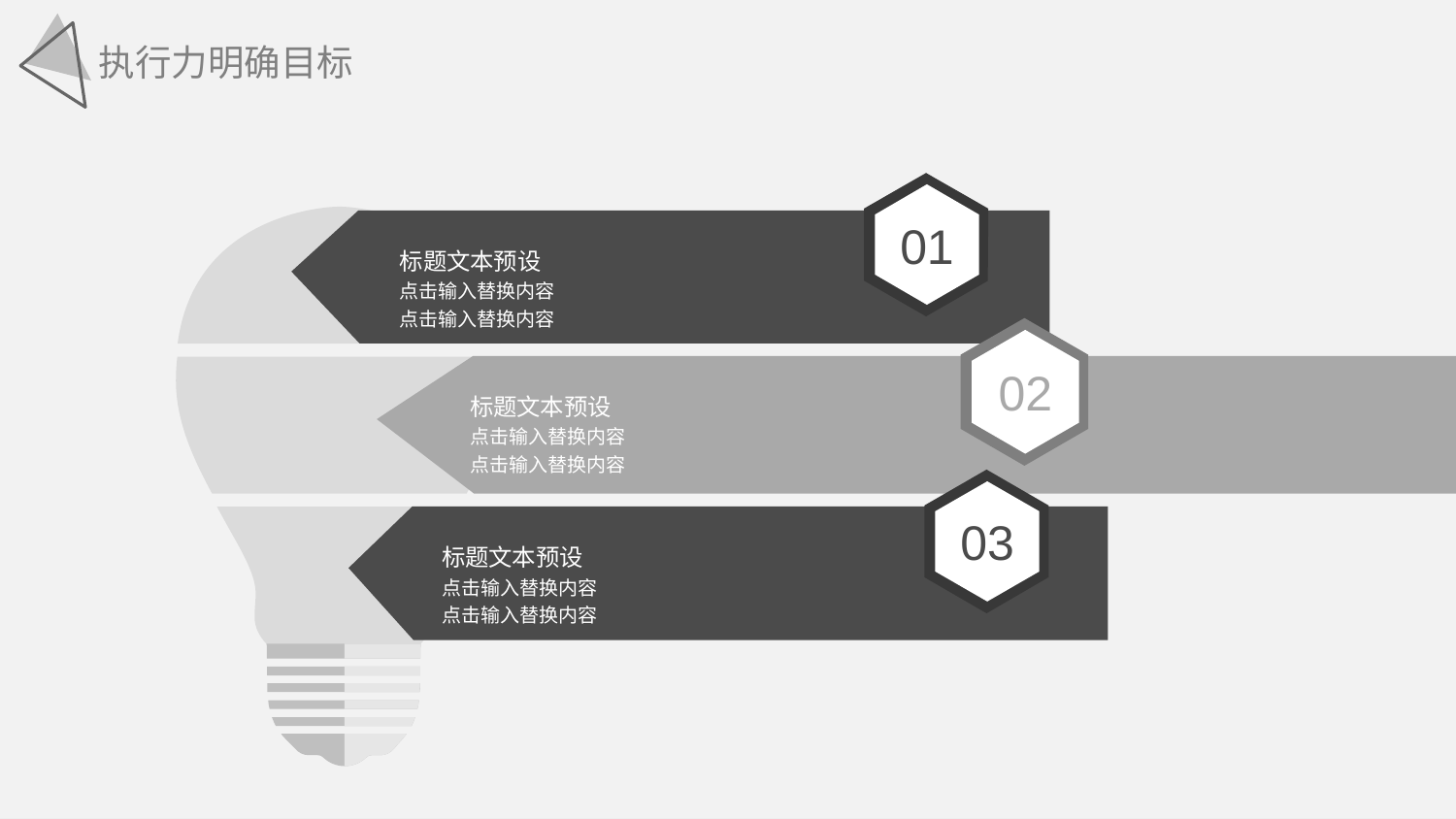

执行力明确目标

01

标题文本预设
点击输入替换内容
点击输入替换内容

02

标题文本预设
点击输入替换内容
点击输入替换内容

03

标题文本预设
点击输入替换内容
点击输入替换内容